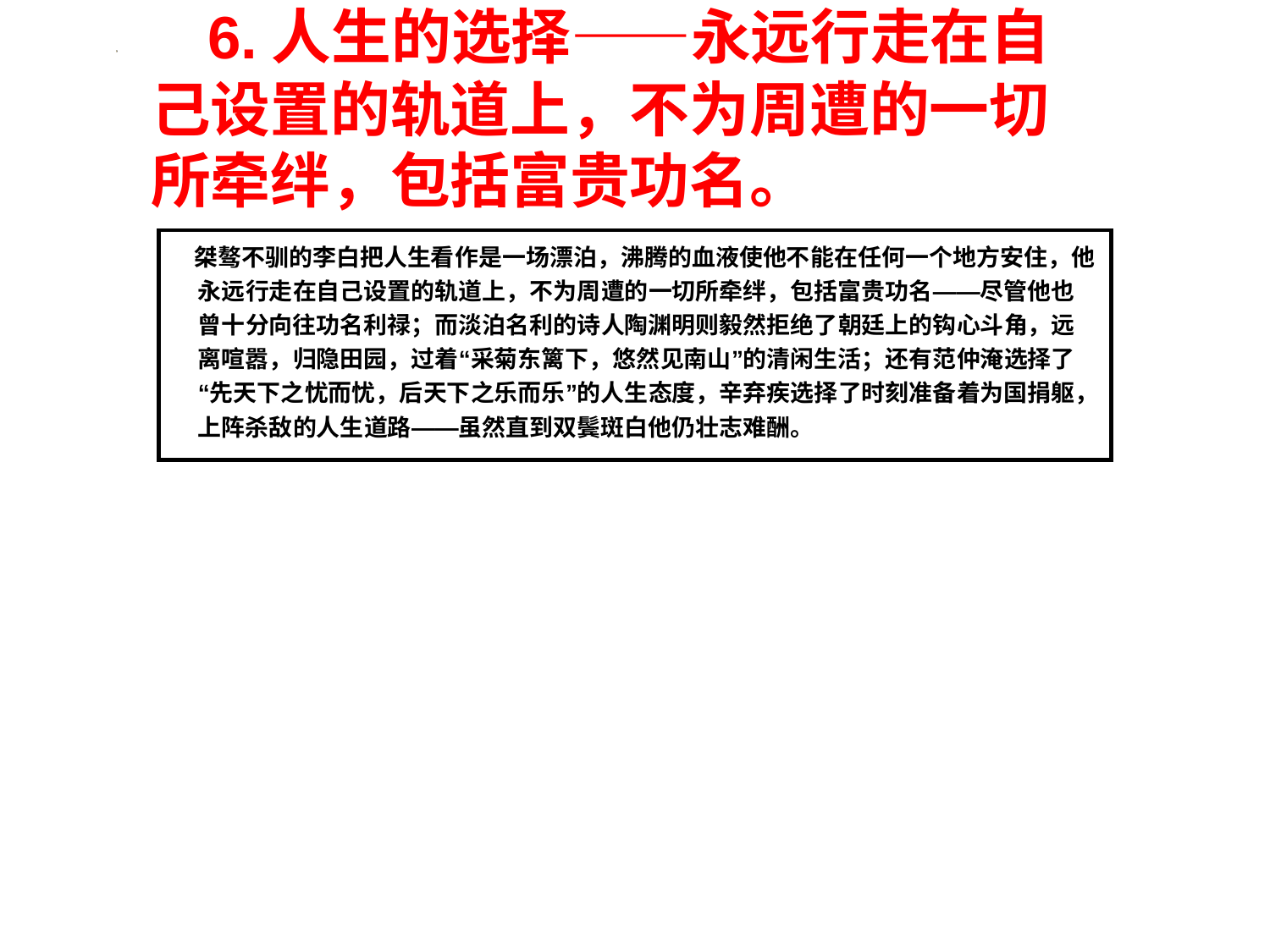

# 6.人生的选择——永远行走在自己设置的轨道上，不为周遭的一切所牵绊，包括富贵功名。
          桀骜不驯的李白把人生看作是一场漂泊，沸腾的血液使他不能在任何一个地方安住，他永远行走在自己设置的轨道上，不为周遭的一切所牵绊，包括富贵功名——尽管他也曾十分向往功名利禄；而淡泊名利的诗人陶渊明则毅然拒绝了朝廷上的钩心斗角，远离喧嚣，归隐田园，过着“采菊东篱下，悠然见南山”的清闲生活；还有范仲淹选择了“先天下之忧而忧，后天下之乐而乐”的人生态度，辛弃疾选择了时刻准备着为国捐躯，上阵杀敌的人生道路——虽然直到双鬓斑白他仍壮志难酬。